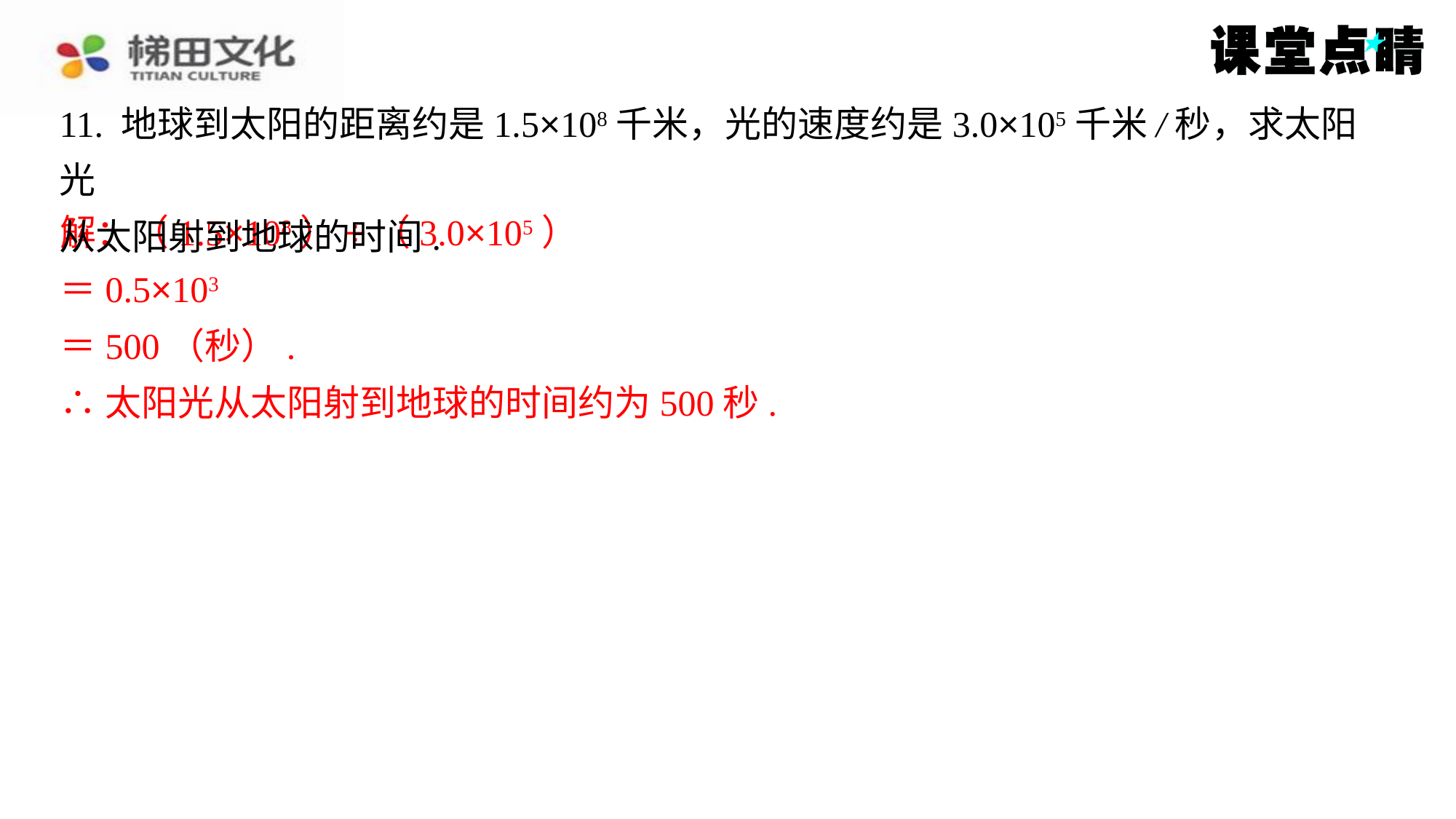

11. 地球到太阳的距离约是1.5×108千米，光的速度约是3.0×105千米/秒，求太阳光
从太阳射到地球的时间.
解：（1.5×108）÷（3.0×105）
解：（1.5×108）÷（3.0×105）
＝0.5×103
＝500（秒）.
∴太阳光从太阳射到地球的时间约为500秒.
＝0.5×103
＝500（秒）.
∴太阳光从太阳射到地球的时间约为500秒.